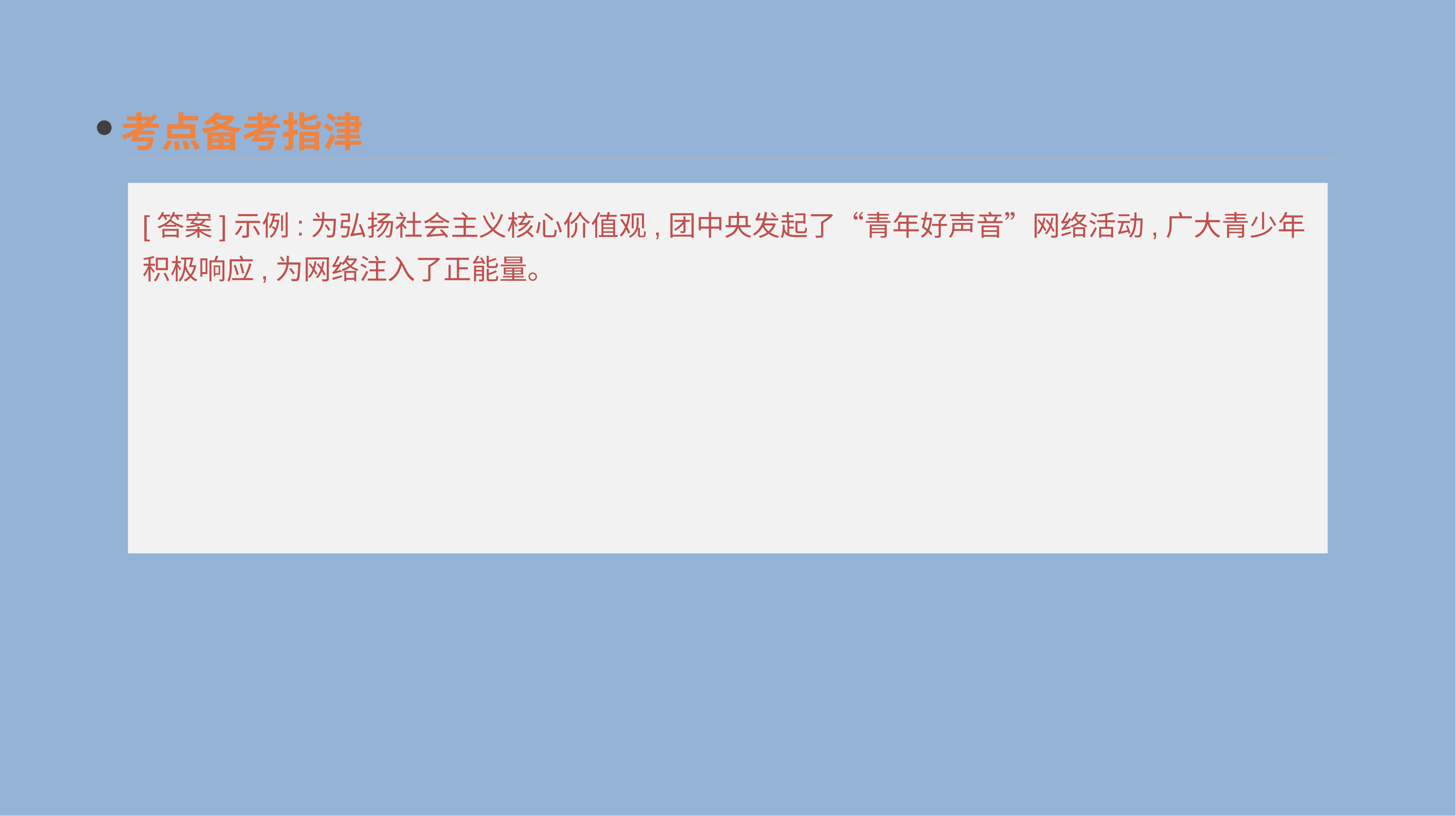

考点备考指津

[答案]示例:为弘扬社会主义核心价值观,团中央发起了“青年好声音”网络活动,广大青少年积极响应,为网络注入了正能量。